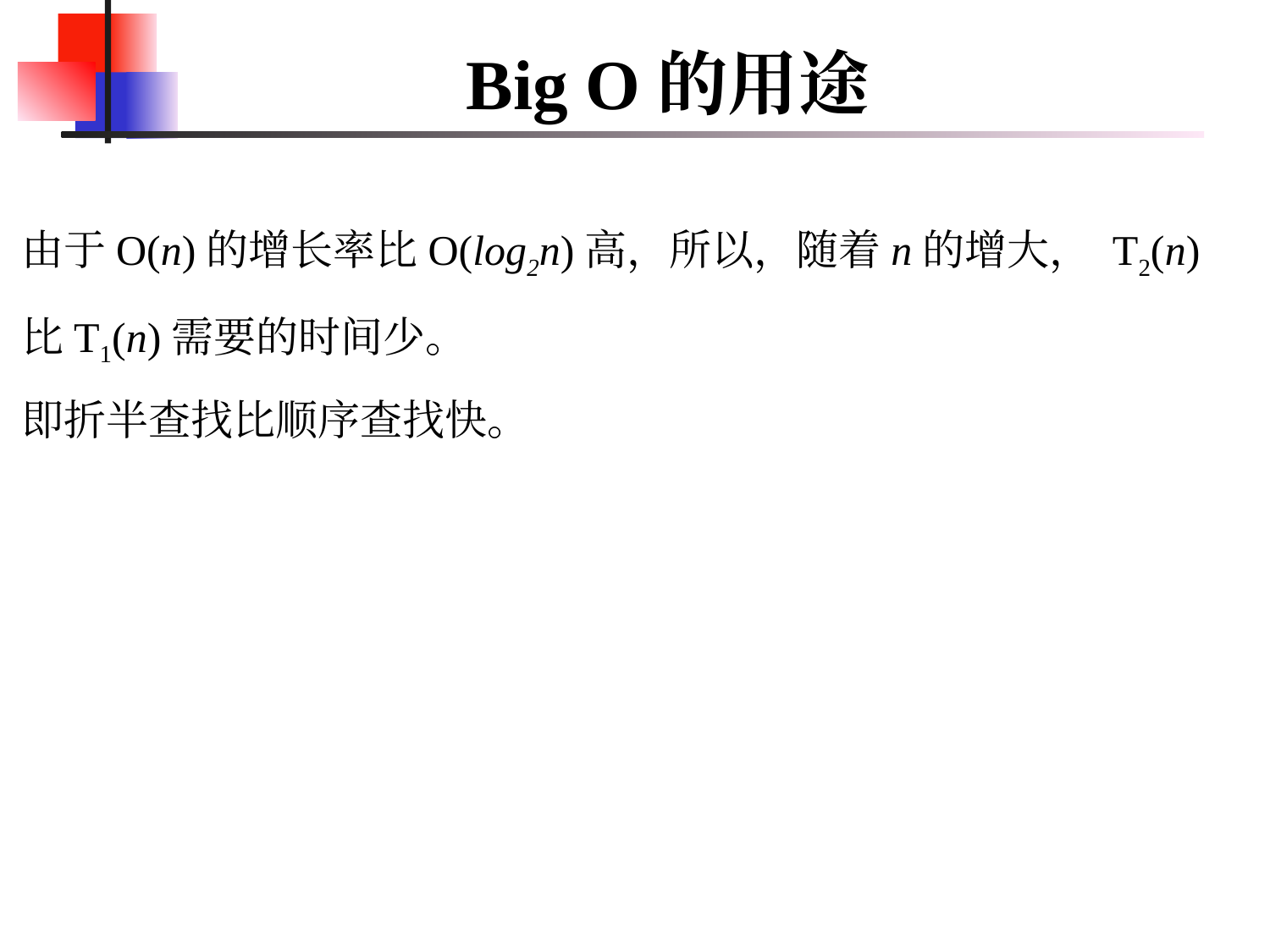

# Big O的用途
由于O(n)的增长率比O(log2n)高，所以，随着n的增大， T2(n)比T1(n)需要的时间少。
即折半查找比顺序查找快。